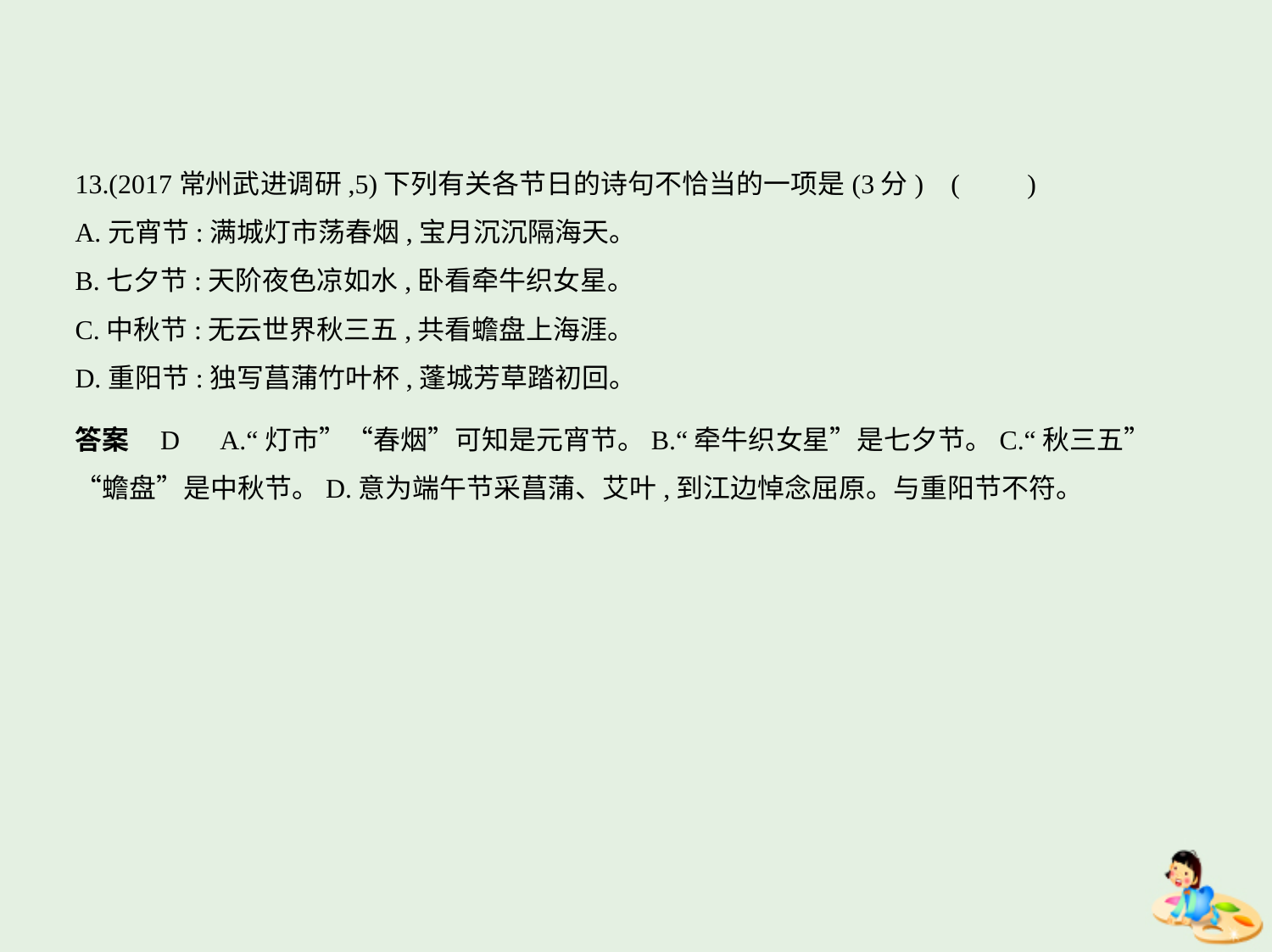

13.(2017常州武进调研,5)下列有关各节日的诗句不恰当的一项是(3分) (　　)
A.元宵节:满城灯市荡春烟,宝月沉沉隔海天。
B.七夕节:天阶夜色凉如水,卧看牵牛织女星。
C.中秋节:无云世界秋三五,共看蟾盘上海涯。
D.重阳节:独写菖蒲竹叶杯,蓬城芳草踏初回。
答案    D　A.“灯市”“春烟”可知是元宵节。B.“牵牛织女星”是七夕节。C.“秋三五”
“蟾盘”是中秋节。D.意为端午节采菖蒲、艾叶,到江边悼念屈原。与重阳节不符。